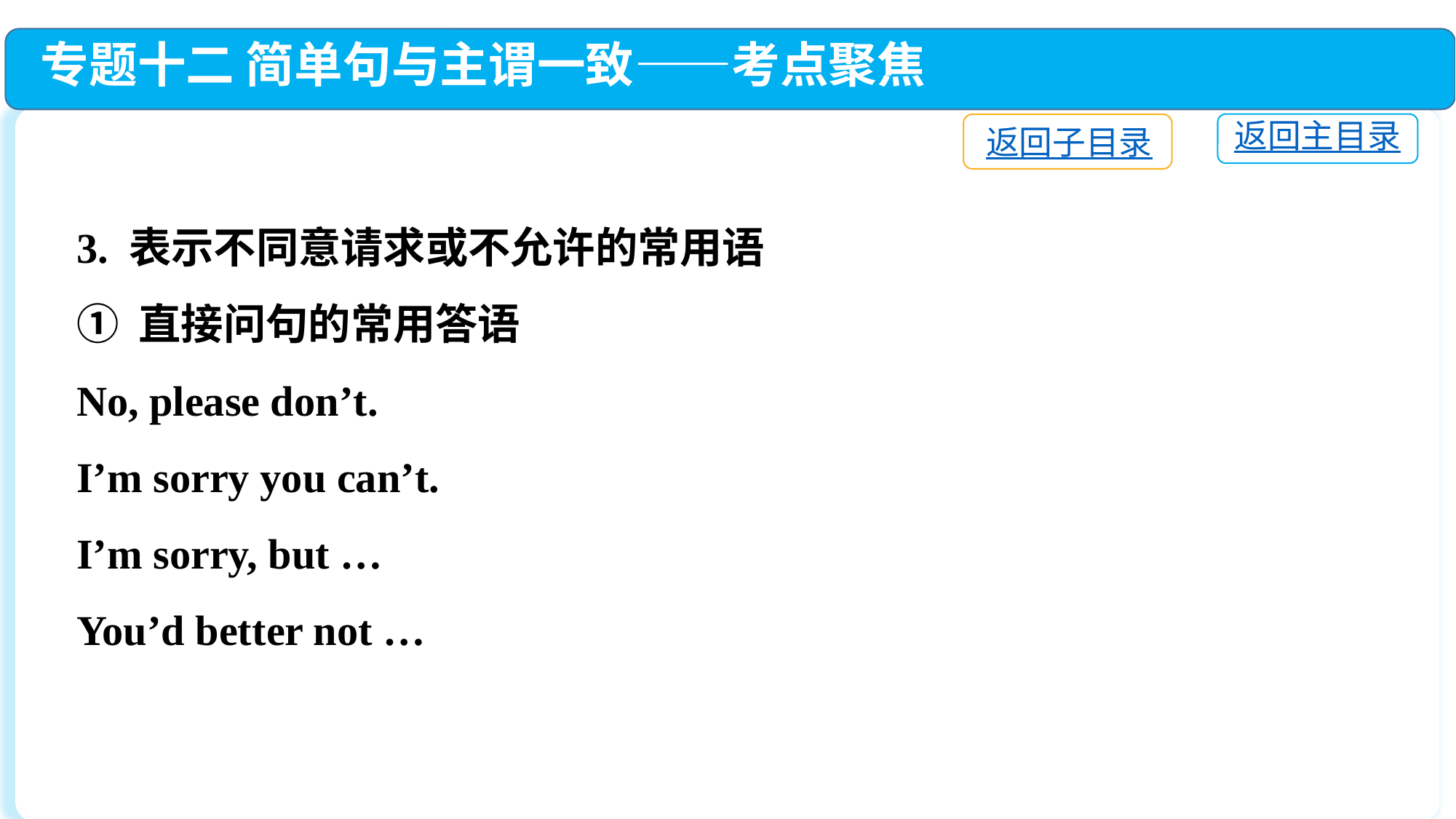

专题十二 简单句与主谓一致——考点聚焦

返回主目录

返回子目录
3. 表示不同意请求或不允许的常用语
① 直接问句的常用答语
No, please don’t.
I’m sorry you can’t.
I’m sorry, but …
You’d better not …